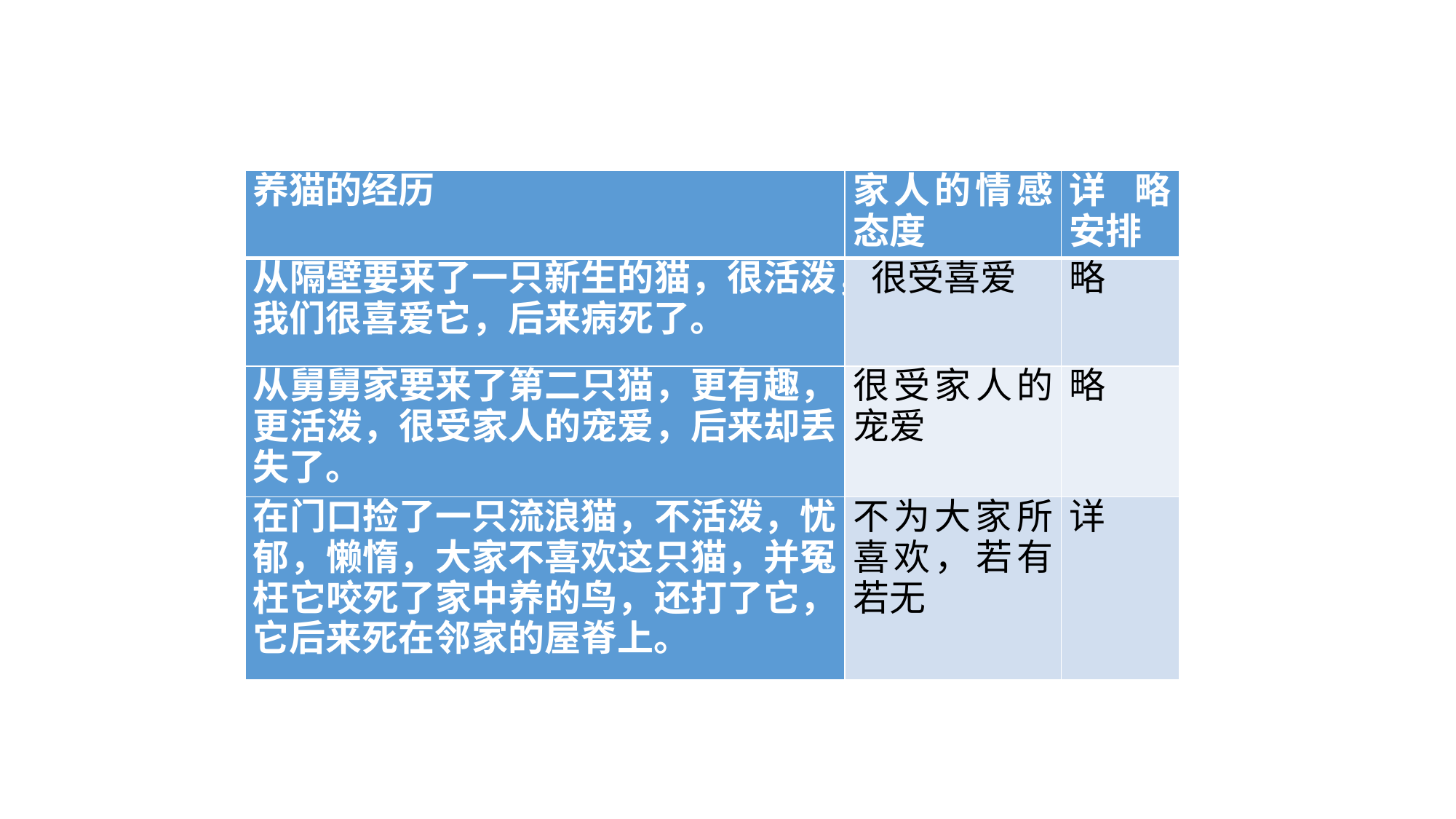

| 养猫的经历 | 家人的情感态度 | 详略安排 |
| --- | --- | --- |
| 从隔壁要来了一只新生的猫，很活泼，我们很喜爱它，后来病死了。 | 很受喜爱 | 略 |
| 从舅舅家要来了第二只猫，更有趣，更活泼，很受家人的宠爱，后来却丢失了。 | 很受家人的宠爱 | 略 |
| 在门口捡了一只流浪猫，不活泼，忧郁，懒惰，大家不喜欢这只猫，并冤枉它咬死了家中养的鸟，还打了它，它后来死在邻家的屋脊上。 | 不为大家所喜欢，若有若无 | 详 |